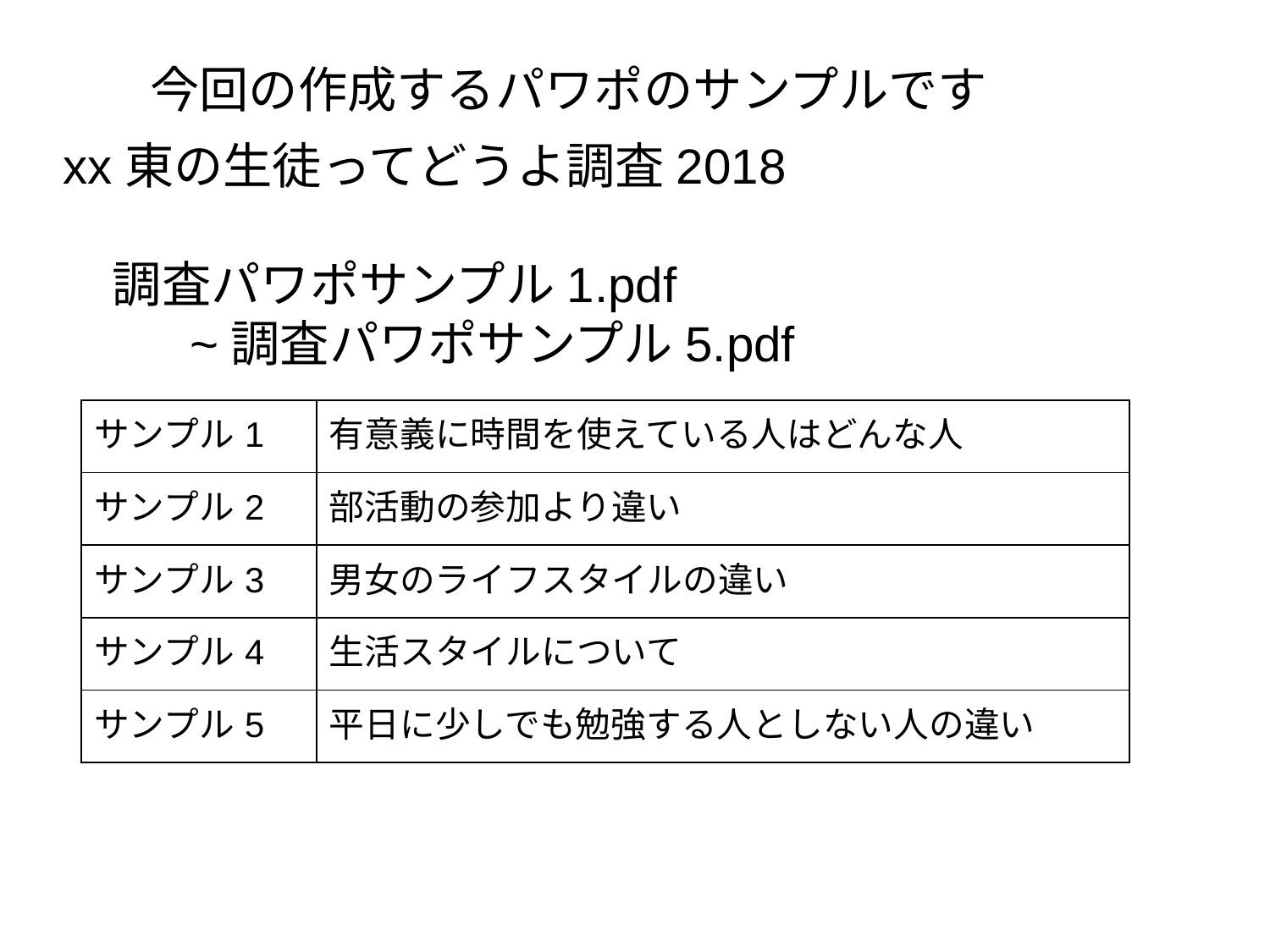

# 今回の作成するパワポのサンプルです
xx東の生徒ってどうよ調査2018

　調査パワポサンプル1.pdf
	~調査パワポサンプル5.pdf

| サンプル1 | 有意義に時間を使えている⼈はどんな⼈ |
| --- | --- |
| サンプル2 | 部活動の参加より違い |
| サンプル3 | 男⼥のライフスタイルの違い |
| サンプル4 | 生活スタイルについて |
| サンプル5 | 平日に少しでも勉強する人としない人の違い |